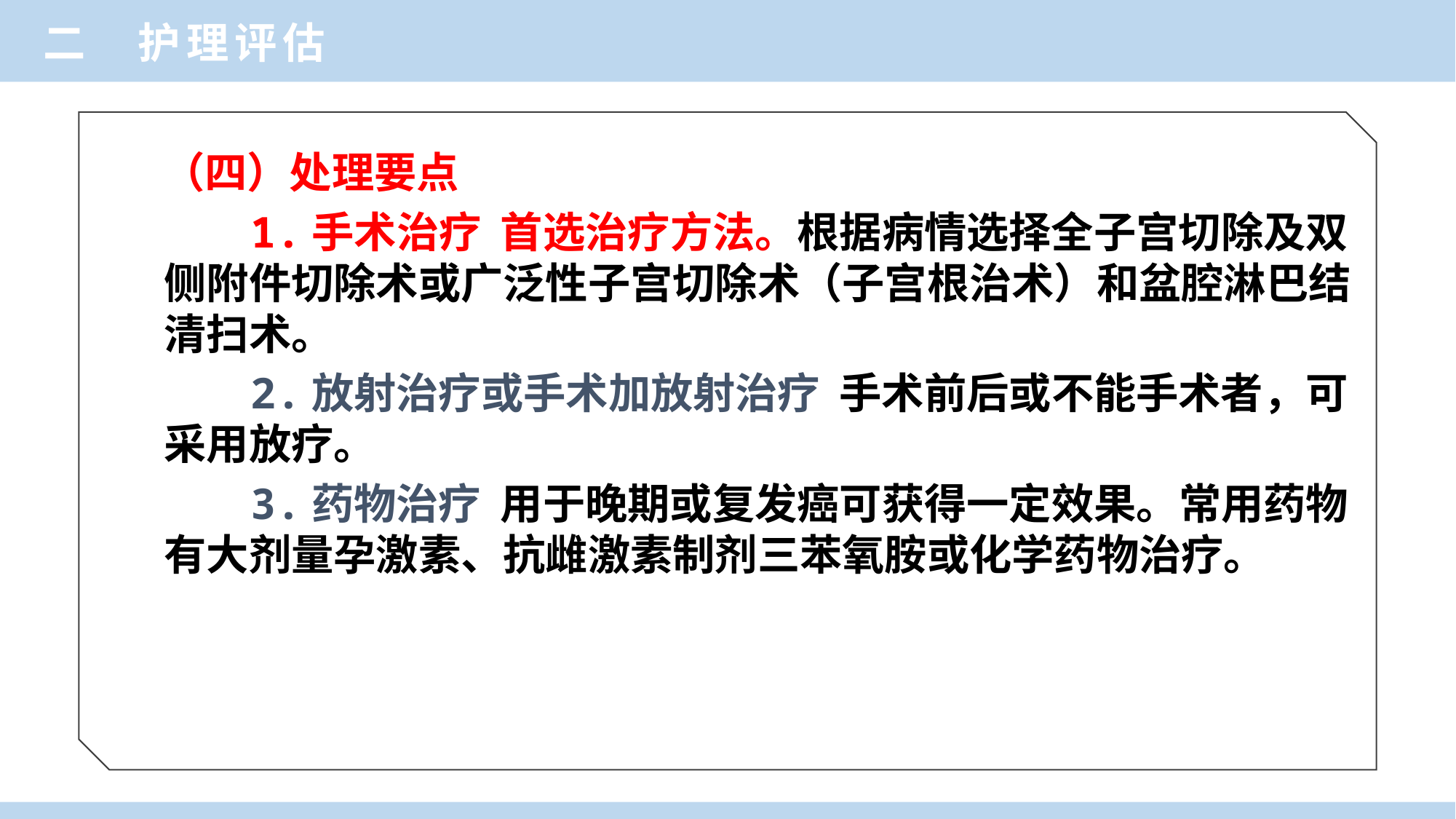

二   护理评估

   （四）处理要点
     1.手术治疗  首选治疗方法。根据病情选择全子宫切除及双侧附件切除术或广泛性子宫切除术（子宫根治术）和盆腔淋巴结清扫术。
     2.放射治疗或手术加放射治疗  手术前后或不能手术者，可采用放疗。
     3.药物治疗  用于晚期或复发癌可获得一定效果。常用药物有大剂量孕激素、抗雌激素制剂三苯氧胺或化学药物治疗。